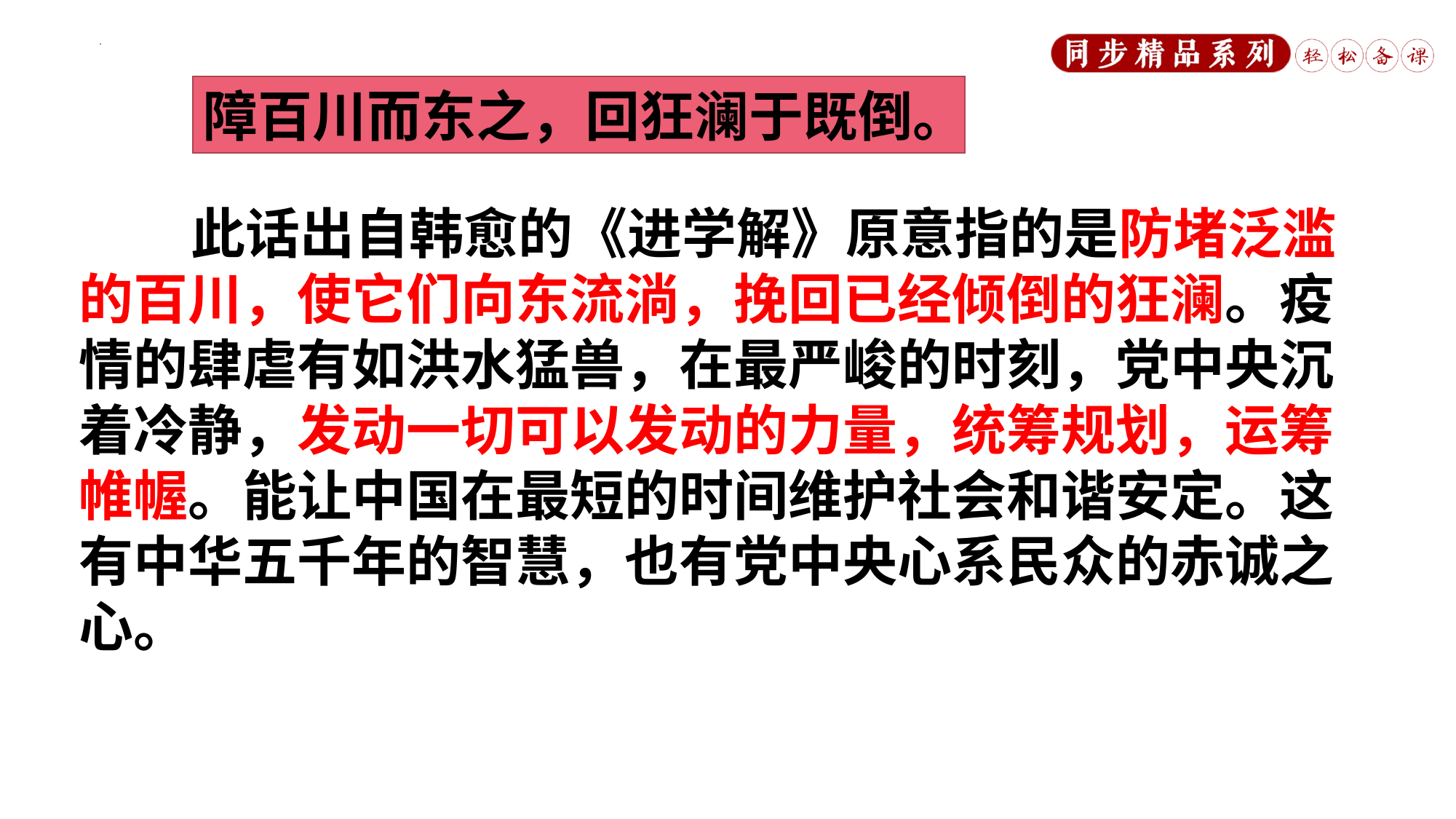

障百川而东之，回狂澜于既倒。
        此话出自韩愈的《进学解》原意指的是防堵泛滥的百川，使它们向东流淌，挽回已经倾倒的狂澜。疫情的肆虐有如洪水猛兽，在最严峻的时刻，党中央沉着冷静，发动一切可以发动的力量，统筹规划，运筹帷幄。能让中国在最短的时间维护社会和谐安定。这有中华五千年的智慧，也有党中央心系民众的赤诚之心。